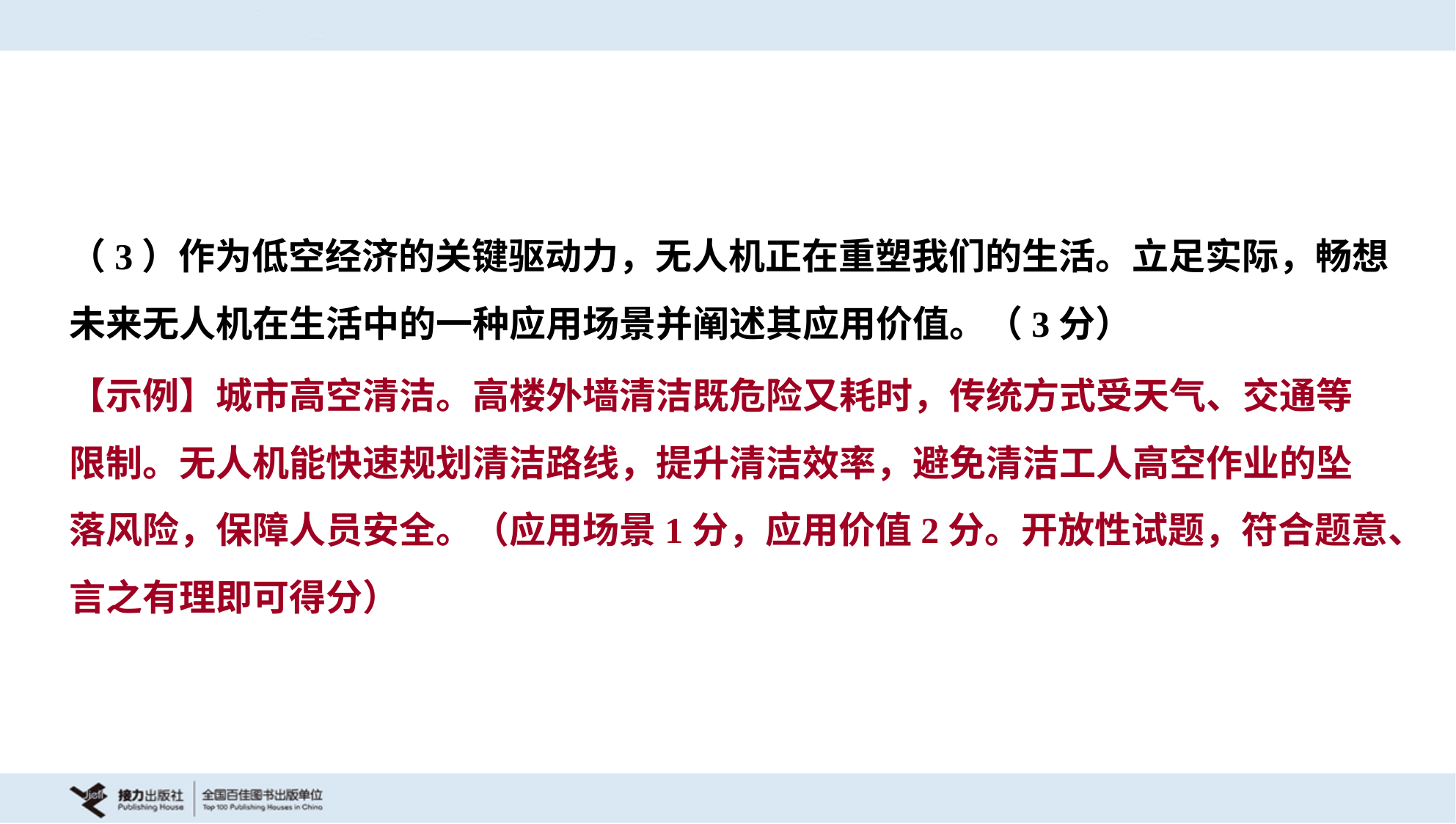

（3）作为低空经济的关键驱动力，无人机正在重塑我们的生活。立足实际，畅想
未来无人机在生活中的一种应用场景并阐述其应用价值。（3分）
【示例】城市高空清洁。高楼外墙清洁既危险又耗时，传统方式受天气、交通等
限制。无人机能快速规划清洁路线，提升清洁效率，避免清洁工人高空作业的坠
落风险，保障人员安全。（应用场景1分，应用价值2分。开放性试题，符合题意、
言之有理即可得分）